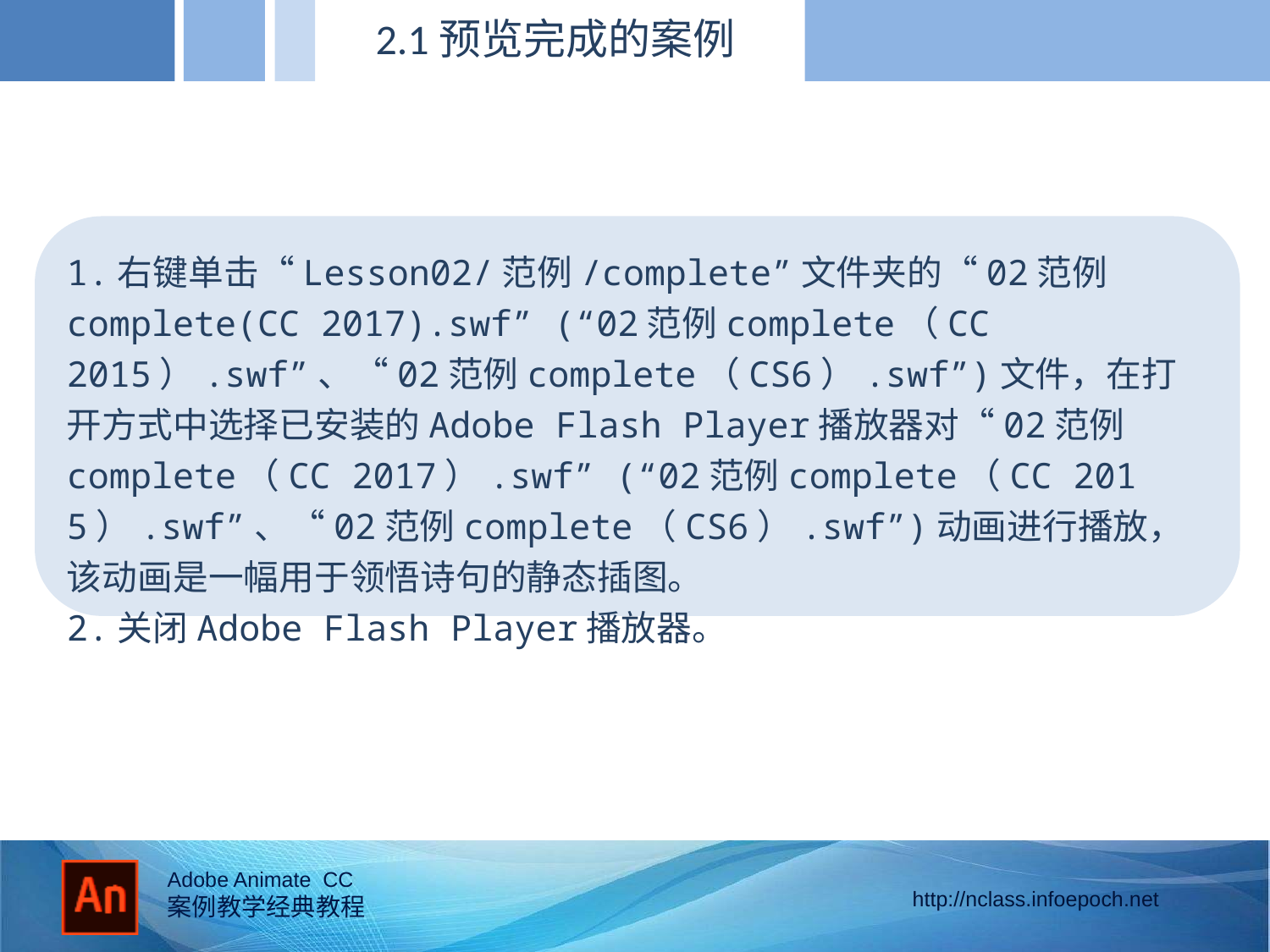

2.1预览完成的案例
1.右键单击“Lesson02/范例/complete”文件夹的“02范例complete(CC 2017).swf” (“02范例complete（CC 2015）.swf”、“02范例complete（CS6）.swf”)文件，在打开方式中选择已安装的Adobe Flash Player播放器对“02范例complete（CC 2017）.swf” (“02范例complete（CC 2015）.swf”、“02范例complete（CS6）.swf”)动画进行播放，该动画是一幅用于领悟诗句的静态插图。
2.关闭Adobe Flash Player播放器。